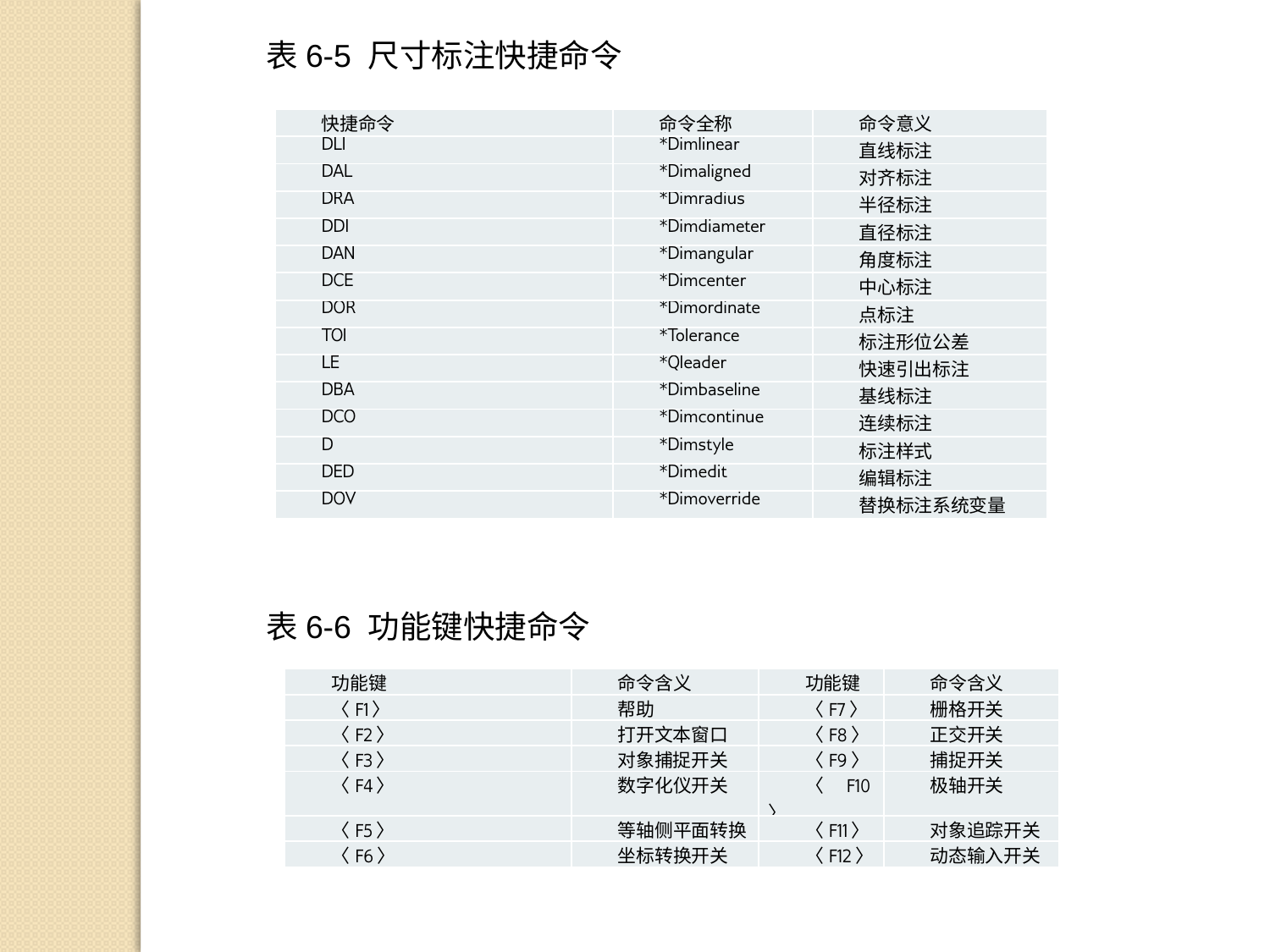

表6-5 尺寸标注快捷命令

表6-6 功能键快捷命令

| 快捷命令 | 命令全称 | 命令意义 |
| --- | --- | --- |
| DLI | \*Dimlinear | 直线标注 |
| DAL | \*Dimaligned | 对齐标注 |
| DRA | \*Dimradius | 半径标注 |
| DDI | \*Dimdiameter | 直径标注 |
| DAN | \*Dimangular | 角度标注 |
| DCE | \*Dimcenter | 中心标注 |
| DOR | \*Dimordinate | 点标注 |
| TOl | \*Tolerance | 标注形位公差 |
| LE | \*Qleader | 快速引出标注 |
| DBA | \*Dimbaseline | 基线标注 |
| DCO | \*Dimcontinue | 连续标注 |
| D | \*Dimstyle | 标注样式 |
| DED | \*Dimedit | 编辑标注 |
| DOV | \*Dimoverride | 替换标注系统变量 |
| 功能键 | 命令含义 | 功能键 | 命令含义 |
| --- | --- | --- | --- |
| 〈F1〉 | 帮助 | 〈F7〉 | 栅格开关 |
| 〈F2〉 | 打开文本窗口 | 〈F8〉 | 正交开关 |
| 〈F3〉 | 对象捕捉开关 | 〈F9〉 | 捕捉开关 |
| 〈F4〉 | 数字化仪开关 | 〈F10〉 | 极轴开关 |
| 〈F5〉 | 等轴侧平面转换 | 〈F11〉 | 对象追踪开关 |
| 〈F6〉 | 坐标转换开关 | 〈F12〉 | 动态输入开关 |